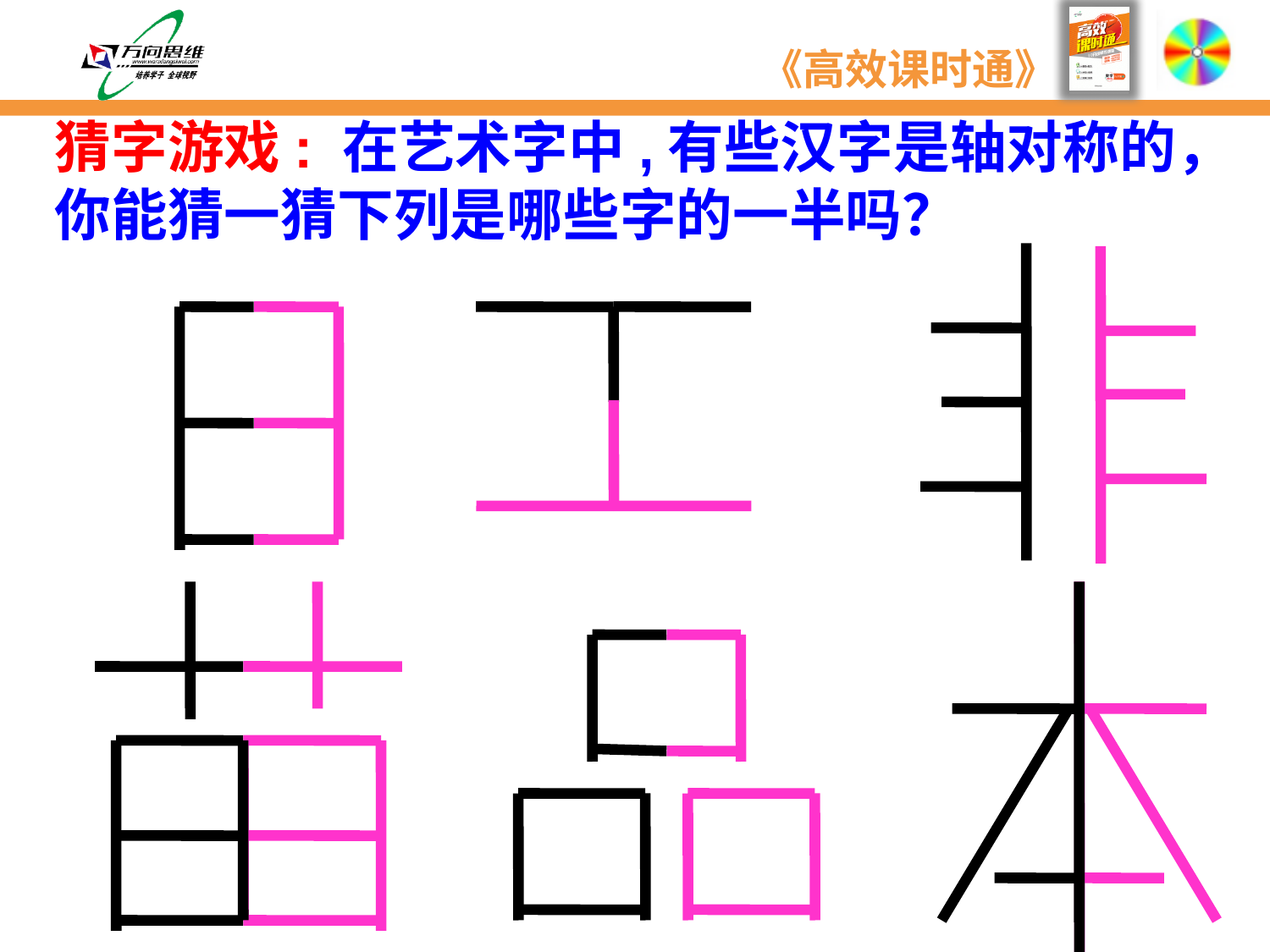

猜字游戏: 在艺术字中,有些汉字是轴对称的，你能猜一猜下列是哪些字的一半吗？